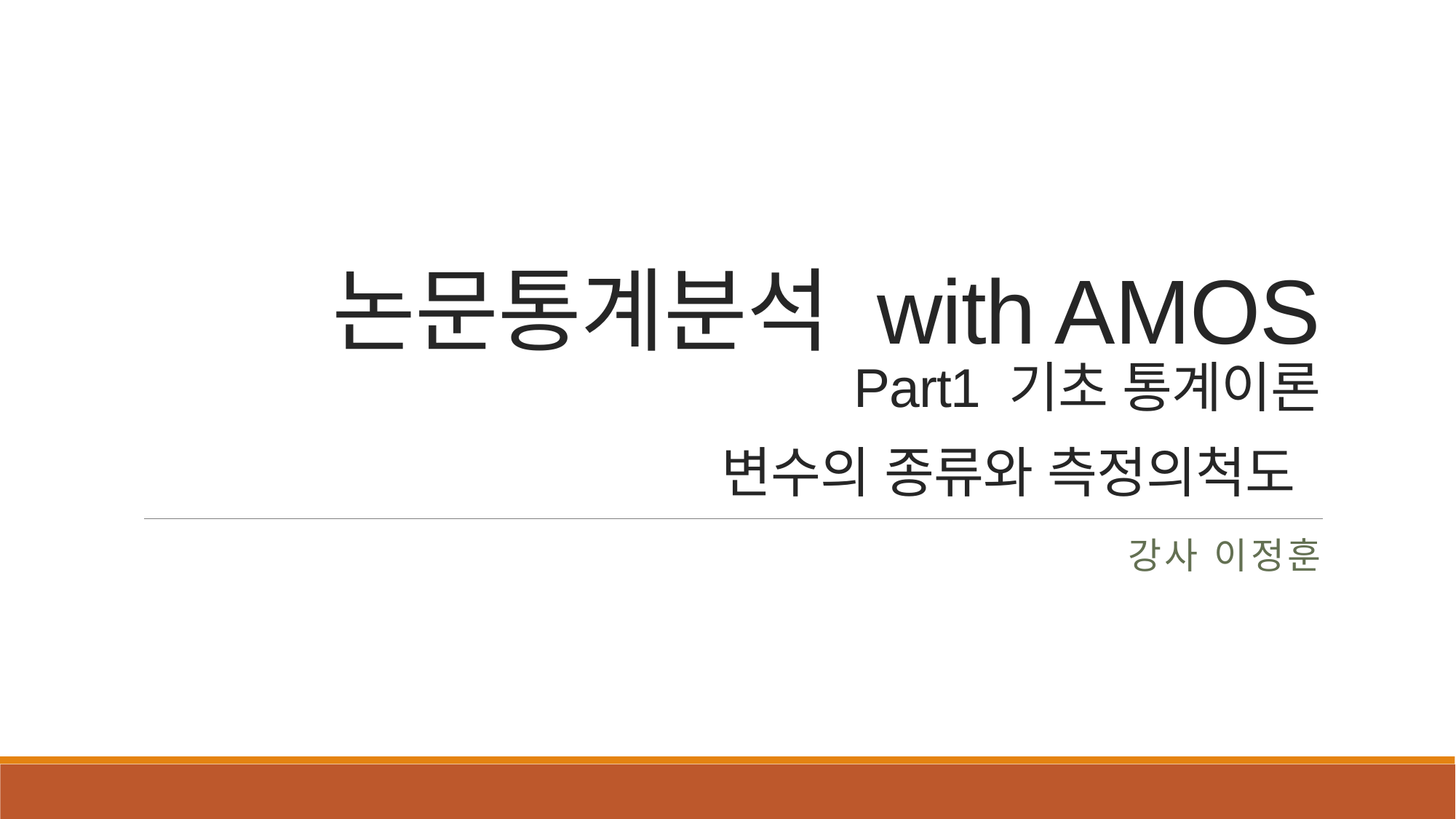

# 논문통계분석 with AMOS Part1 기초 통계이론 변수의 종류와 측정의척도
강사 이정훈